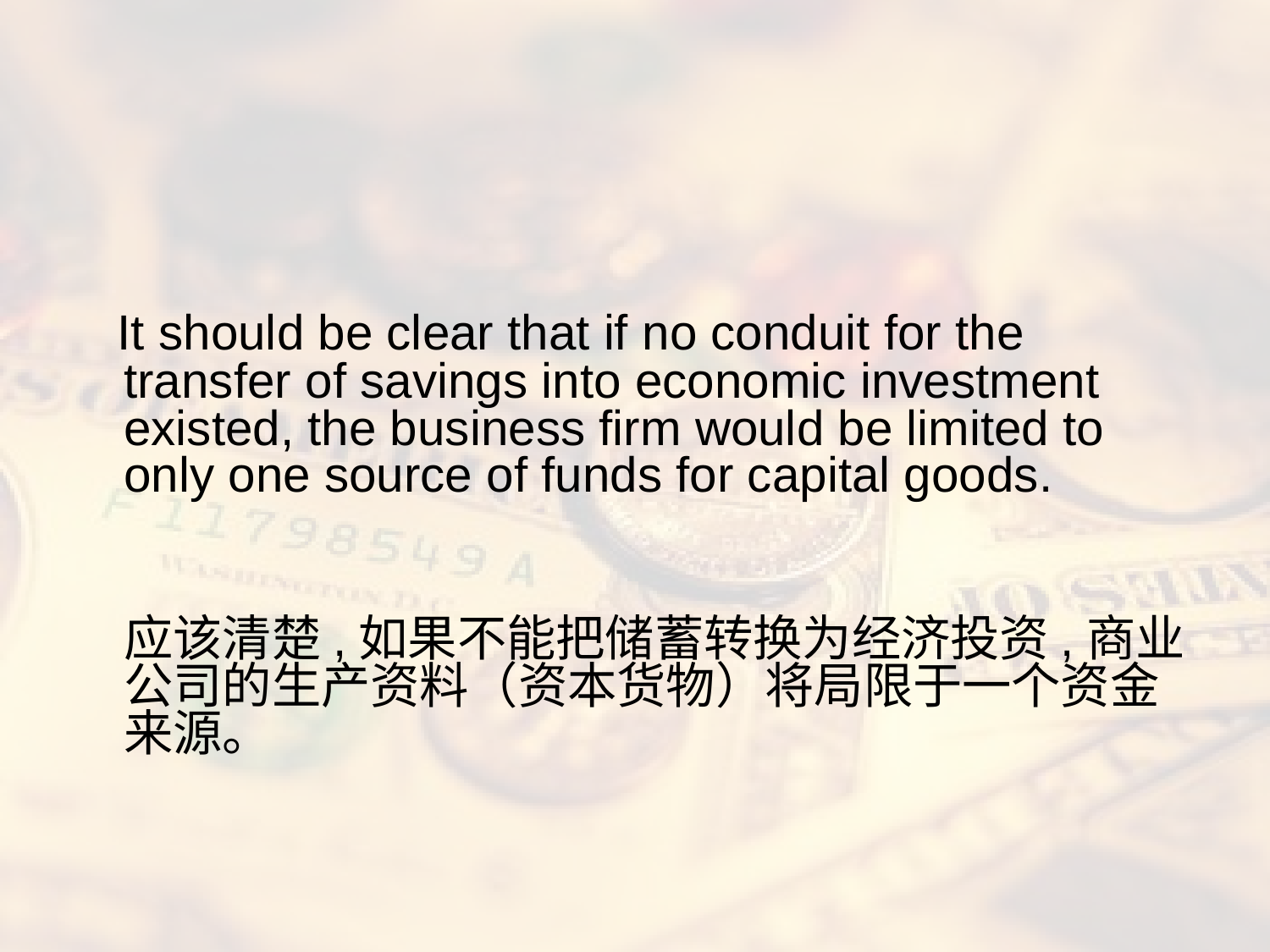

#
   It should be clear that if no conduit for the transfer of savings into economic investment existed, the business firm would be limited to only one source of funds for capital goods.
应该清楚,如果不能把储蓄转换为经济投资,商业公司的生产资料（资本货物）将局限于一个资金来源。